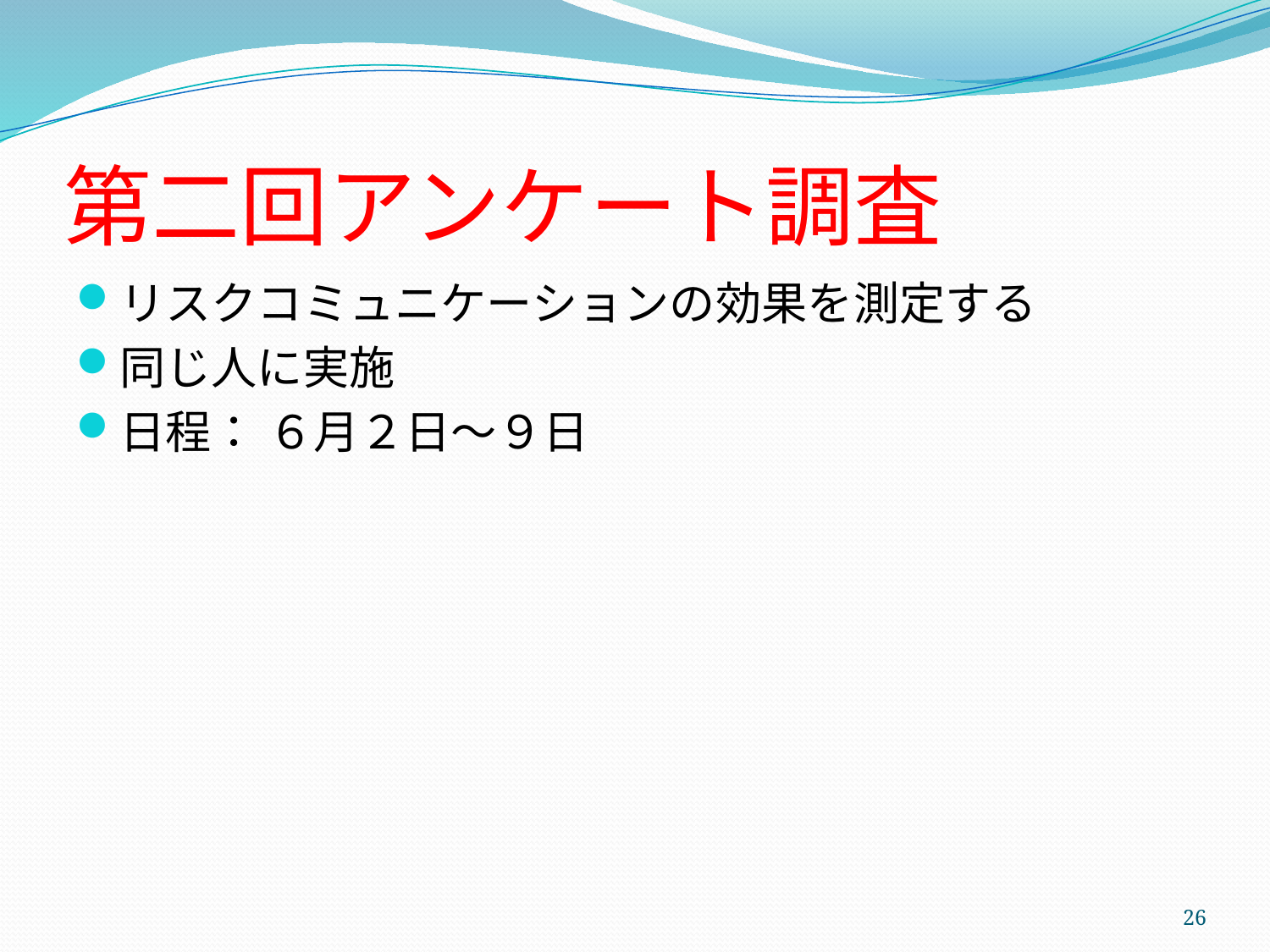

# 第二回アンケート調査
リスクコミュニケーションの効果を測定する
同じ人に実施
日程： ６月２日～９日
26